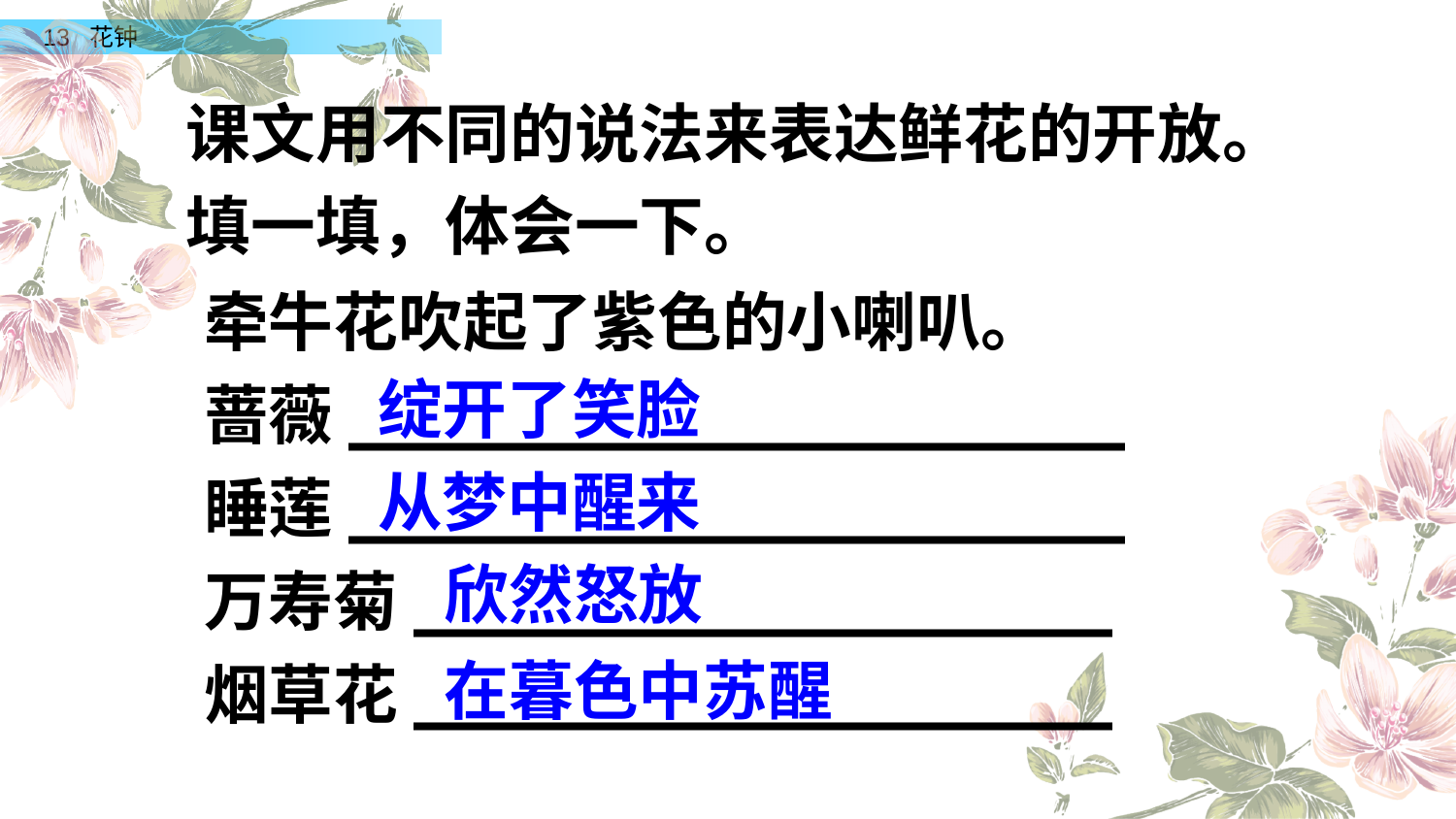

课文用不同的说法来表达鲜花的开放。填一填，体会一下。
牵牛花吹起了紫色的小喇叭。
蔷薇____________________
睡莲____________________
万寿菊__________________
烟草花__________________
绽开了笑脸
从梦中醒来
欣然怒放
在暮色中苏醒